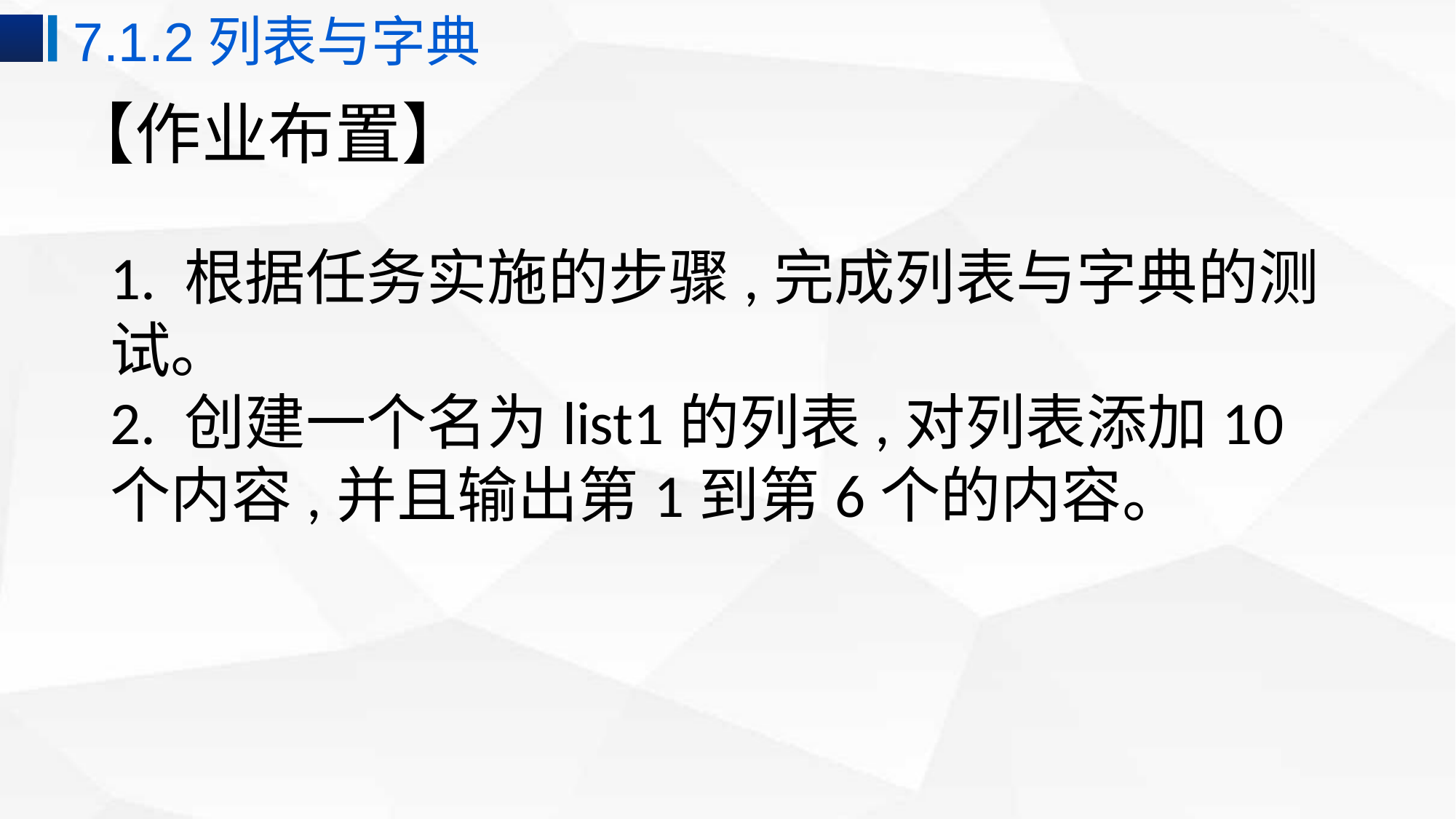

7.1.2列表与字典

# 【作业布置】
1. 根据任务实施的步骤,完成列表与字典的测试。
2. 创建一个名为list1的列表,对列表添加10个内容,并且输出第1到第6个的内容。